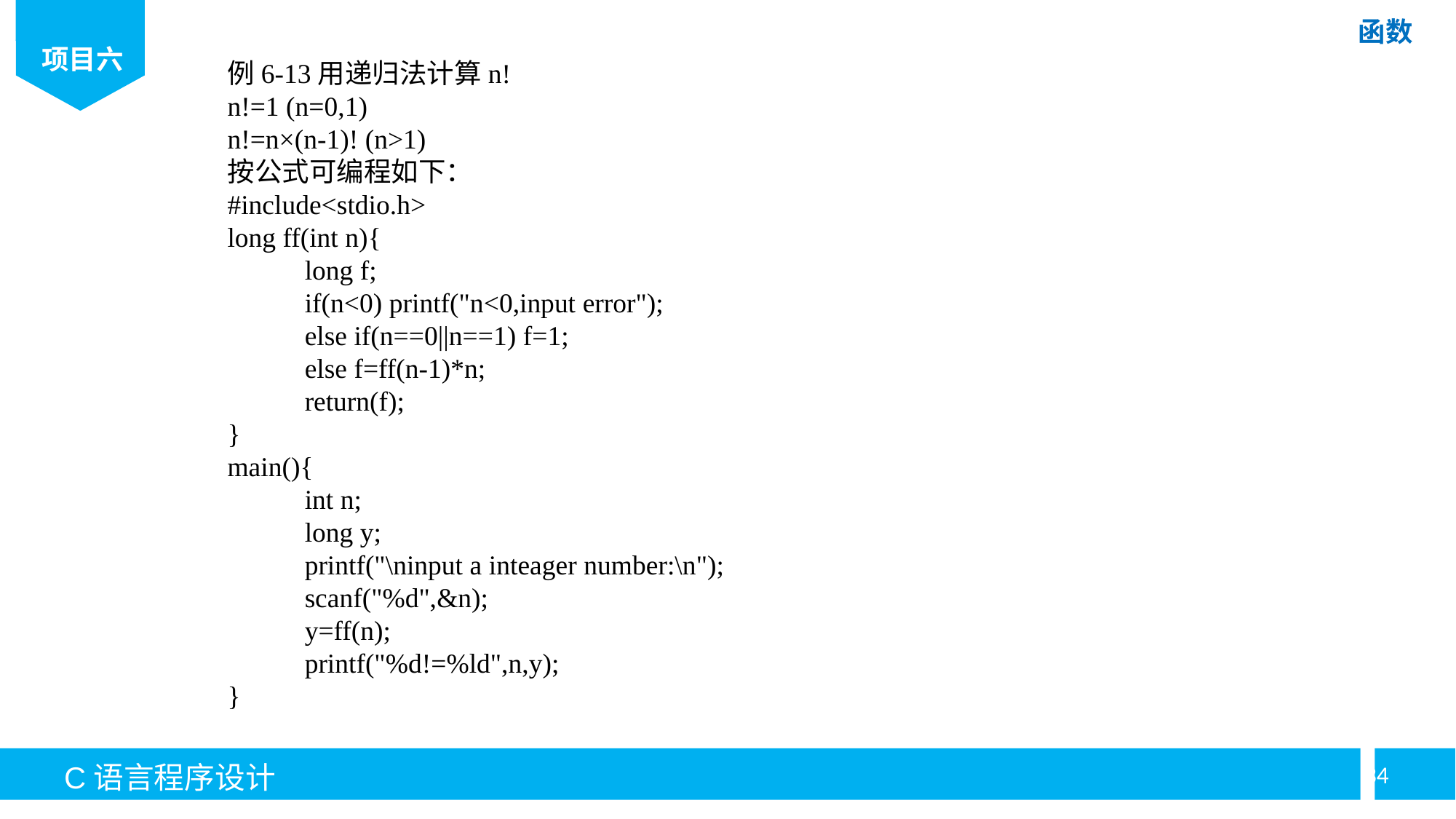

例6-13用递归法计算n!
n!=1 (n=0,1)
n!=n×(n-1)! (n>1)
按公式可编程如下：
#include<stdio.h>
long ff(int n){
	long f;
	if(n<0) printf("n<0,input error");
	else if(n==0||n==1) f=1;
	else f=ff(n-1)*n;
	return(f);
}
main(){
	int n;
	long y;
	printf("\ninput a inteager number:\n");
	scanf("%d",&n);
	y=ff(n);
	printf("%d!=%ld",n,y);
}